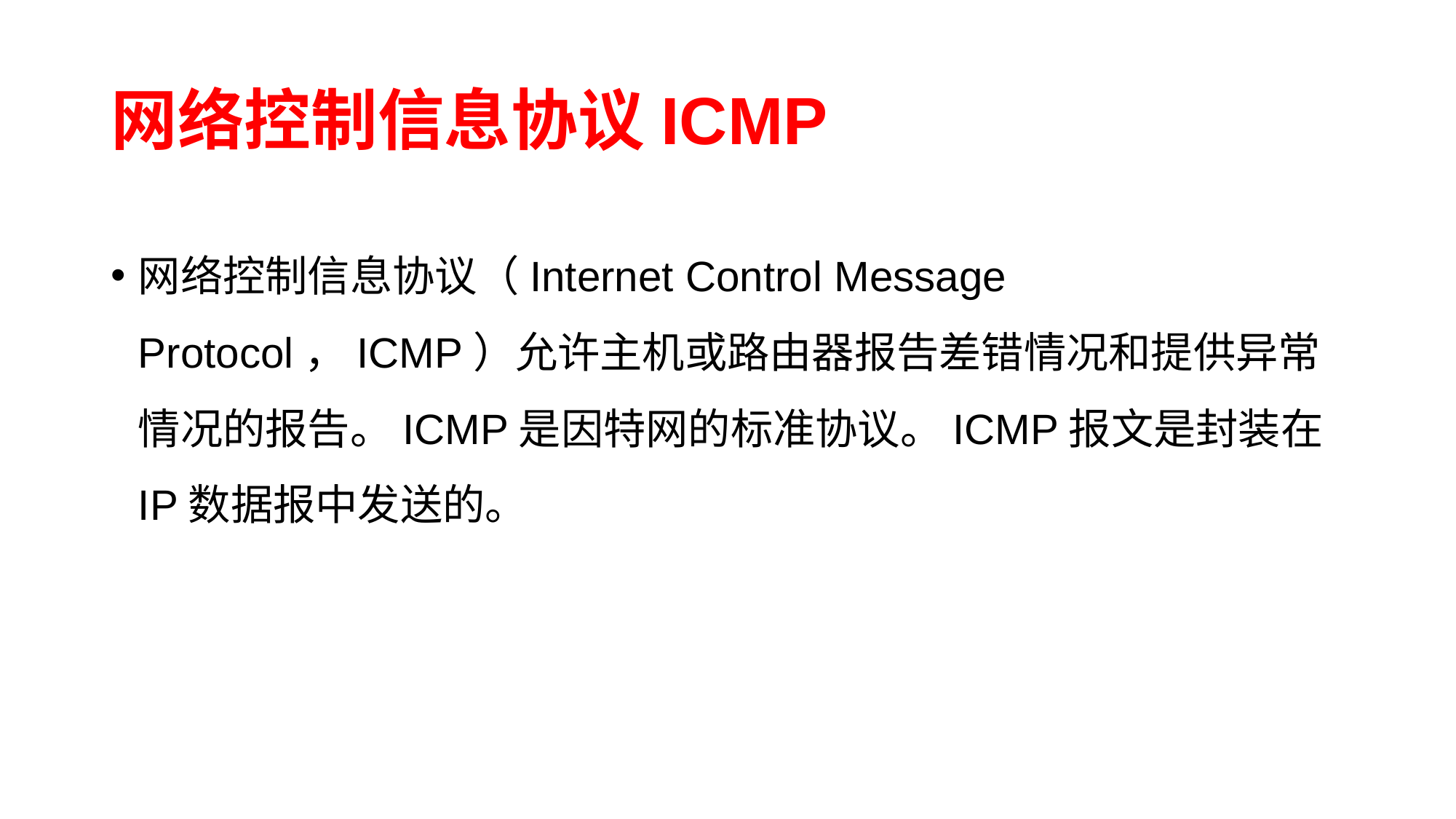

# 网络控制信息协议ICMP
网络控制信息协议（Internet Control Message Protocol，ICMP）允许主机或路由器报告差错情况和提供异常情况的报告。ICMP是因特网的标准协议。ICMP报文是封装在IP数据报中发送的。